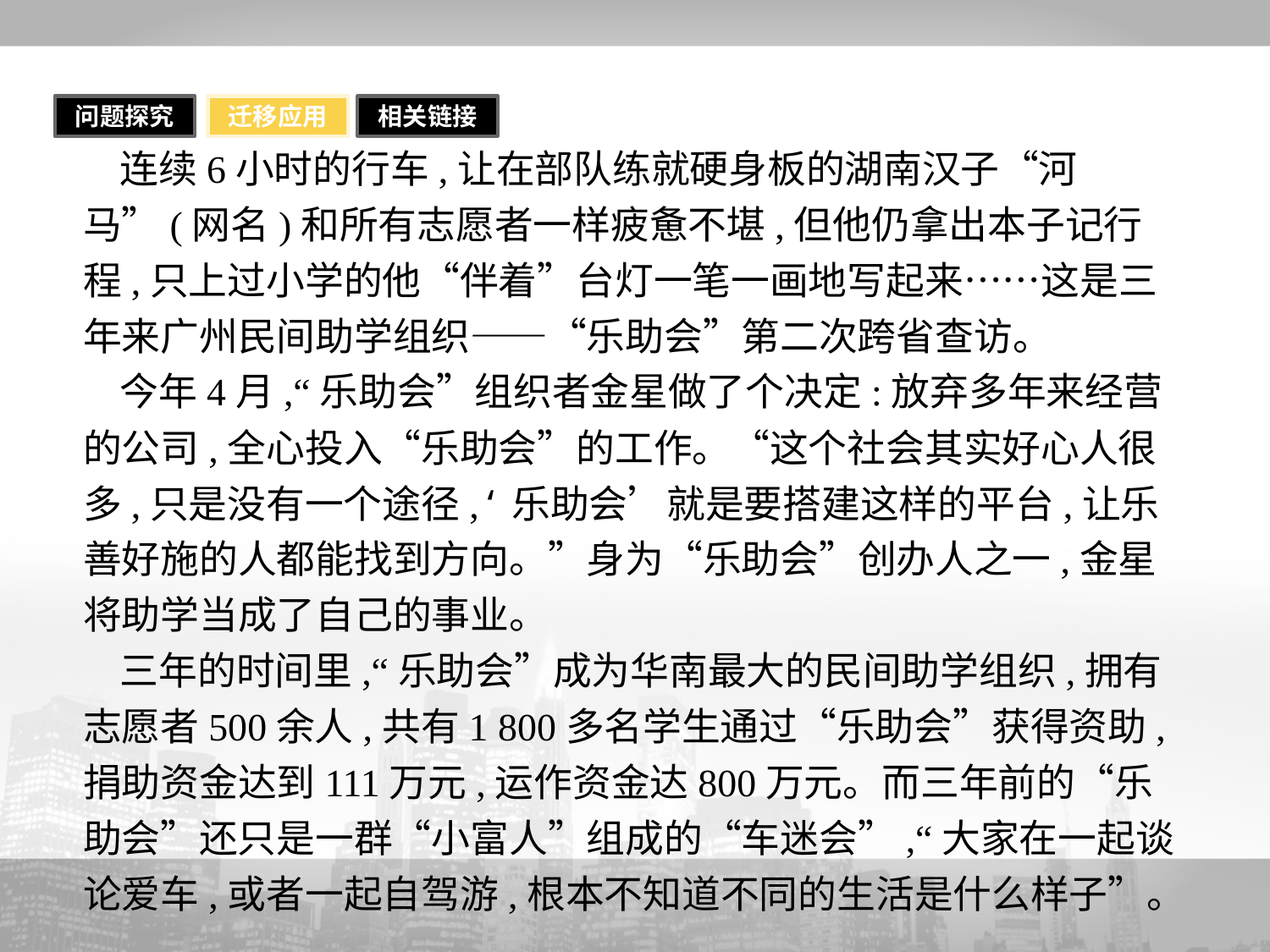

问题探究
迁移应用
相关链接
连续6小时的行车,让在部队练就硬身板的湖南汉子“河马”(网名)和所有志愿者一样疲惫不堪,但他仍拿出本子记行程,只上过小学的他“伴着”台灯一笔一画地写起来……这是三年来广州民间助学组织——“乐助会”第二次跨省查访。
今年4月,“乐助会”组织者金星做了个决定:放弃多年来经营的公司,全心投入“乐助会”的工作。“这个社会其实好心人很多,只是没有一个途径,‘乐助会’就是要搭建这样的平台,让乐善好施的人都能找到方向。”身为“乐助会”创办人之一,金星将助学当成了自己的事业。
三年的时间里,“乐助会”成为华南最大的民间助学组织,拥有志愿者500余人,共有1 800多名学生通过“乐助会”获得资助,捐助资金达到111万元,运作资金达800万元。而三年前的“乐助会”还只是一群“小富人”组成的“车迷会”,“大家在一起谈论爱车,或者一起自驾游,根本不知道不同的生活是什么样子”。